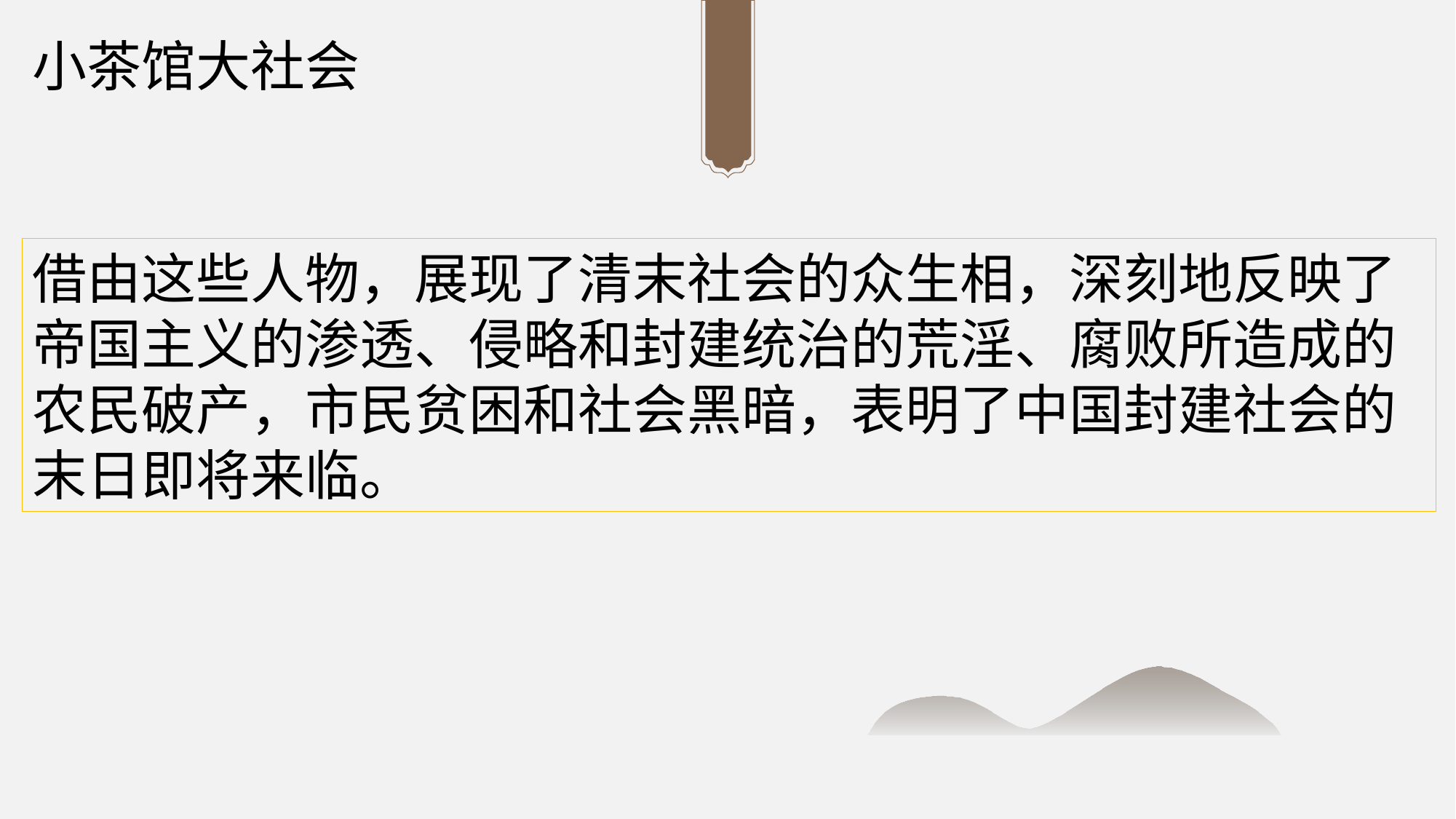

目录
小茶馆大社会
借由这些人物，展现了清末社会的众生相，深刻地反映了帝国主义的渗透、侵略和封建统治的荒淫、腐败所造成的农民破产，市民贫困和社会黑暗，表明了中国封建社会的末日即将来临。